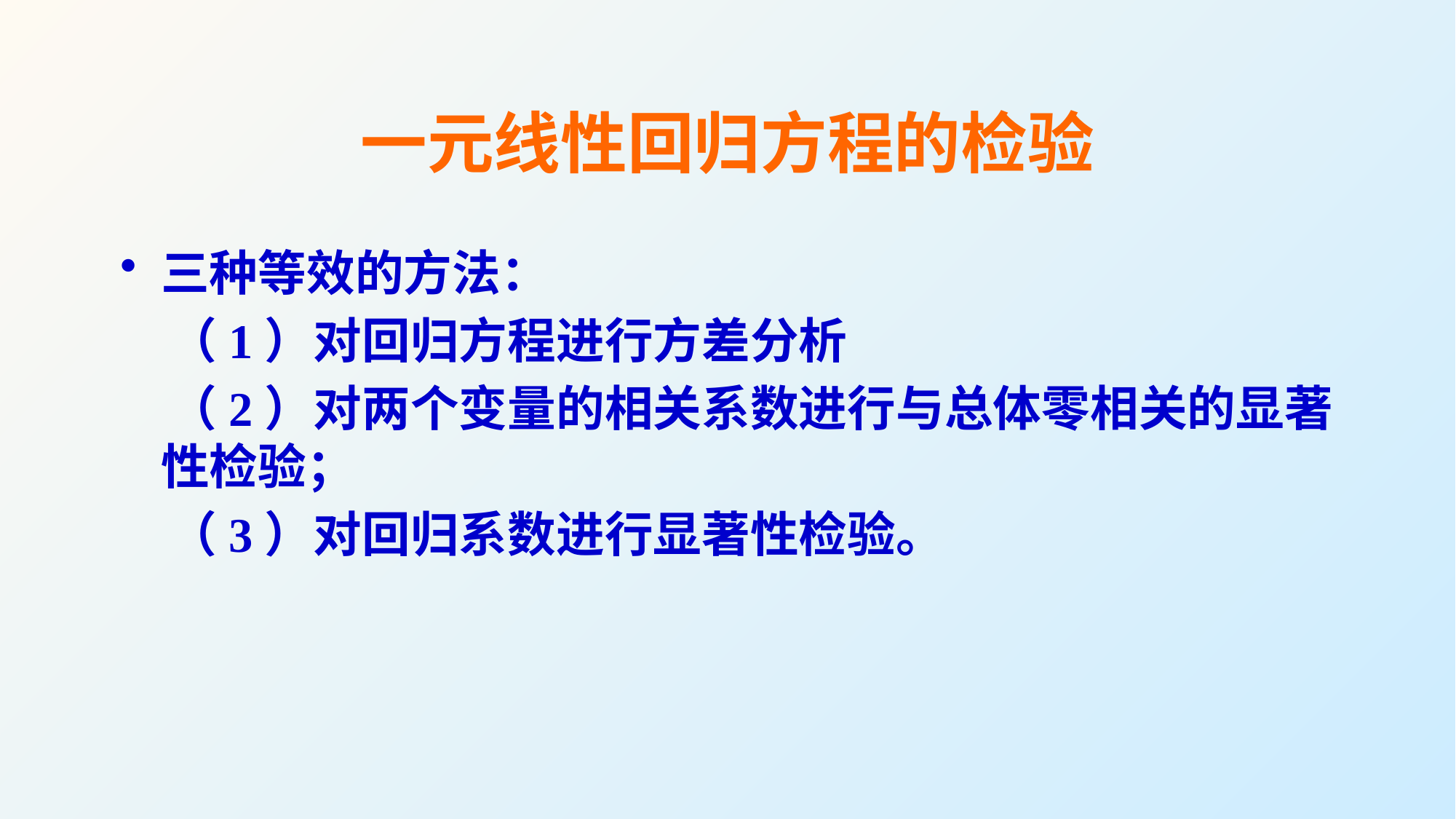

# 一元线性回归方程的检验
三种等效的方法：
　（1）对回归方程进行方差分析
　（2）对两个变量的相关系数进行与总体零相关的显著性检验；
　（3）对回归系数进行显著性检验。